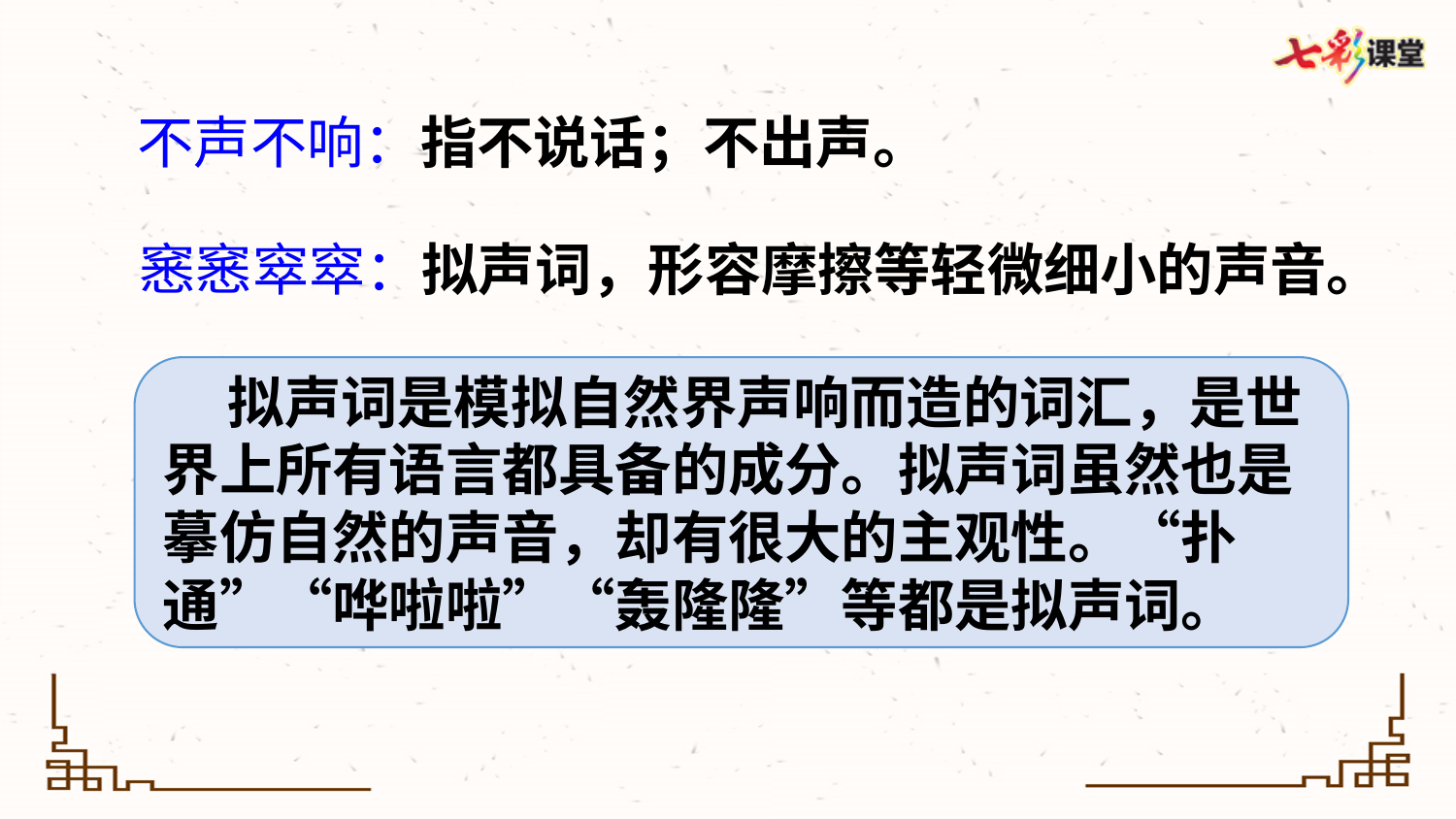

不声不响：指不说话；不出声。
窸窸窣窣：拟声词，形容摩擦等轻微细小的声音。
    拟声词是模拟自然界声响而造的词汇，是世界上所有语言都具备的成分。拟声词虽然也是摹仿自然的声音，却有很大的主观性。“扑通”“哗啦啦”“轰隆隆”等都是拟声词。